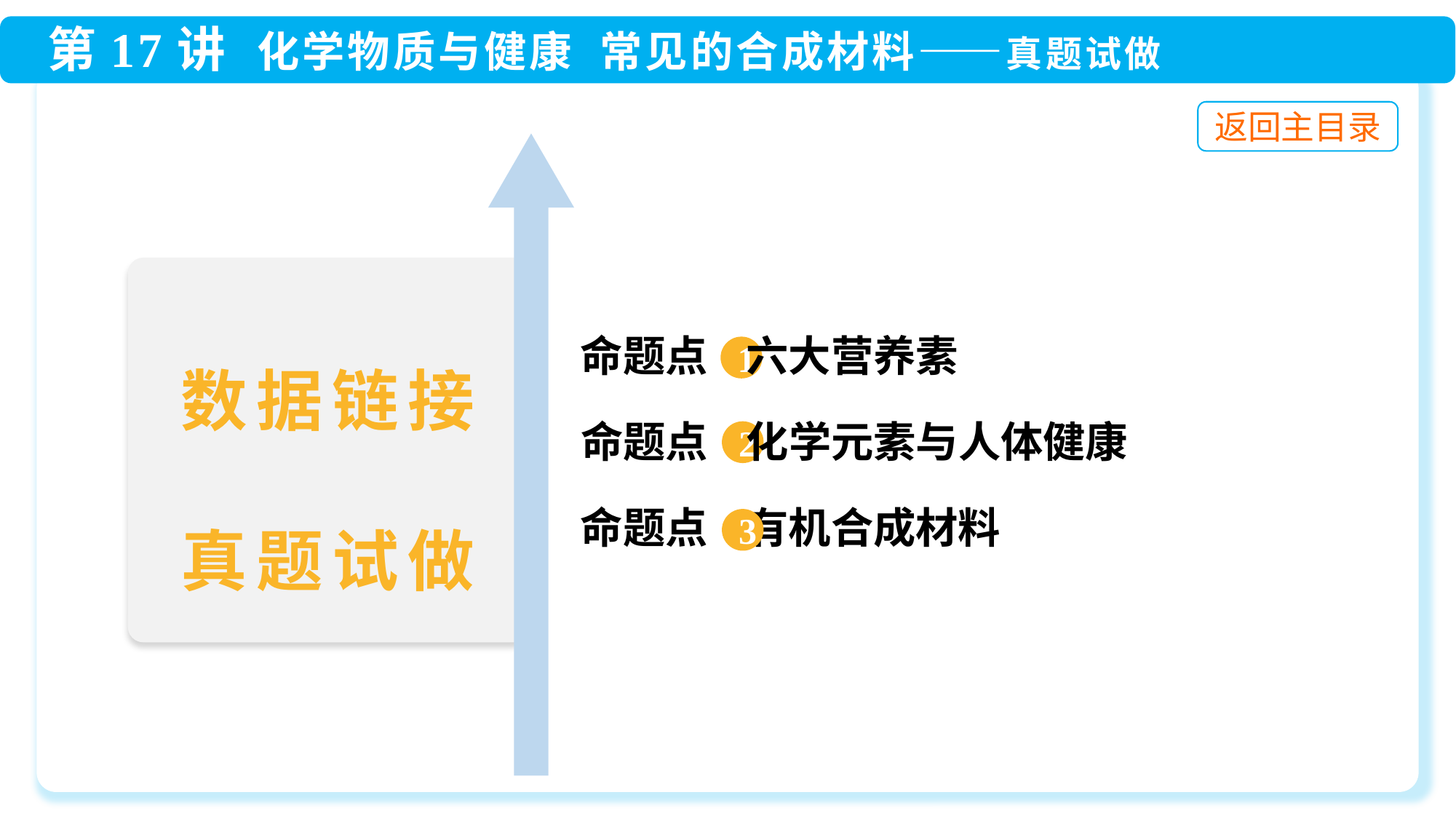

命题点    六大营养素
 命题点    化学元素与人体健康
 命题点    有机合成材料
1
数据链接
真题试做
2
3
 3